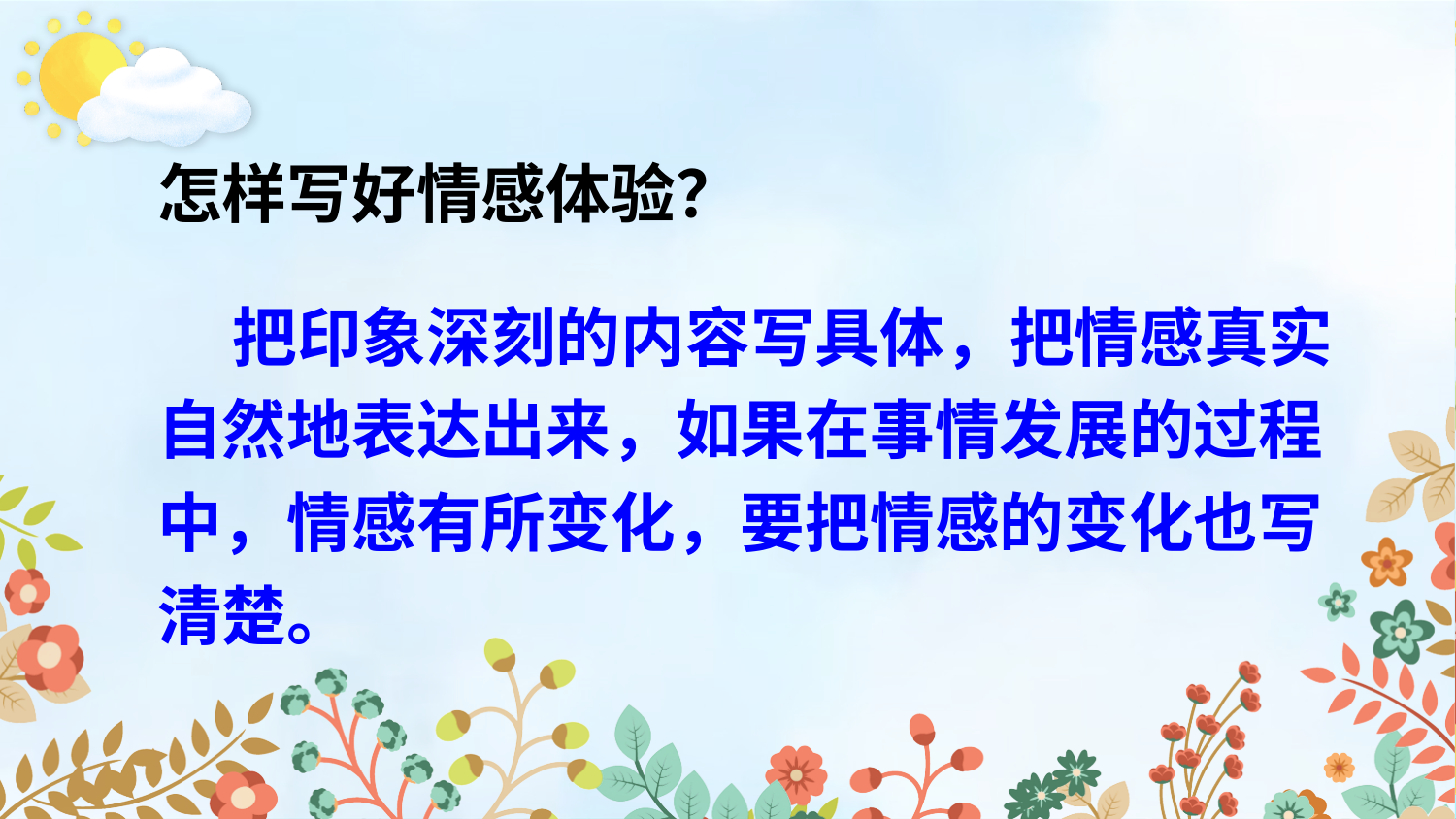

怎样写好情感体验？
    把印象深刻的内容写具体，把情感真实自然地表达出来，如果在事情发展的过程中，情感有所变化，要把情感的变化也写清楚。